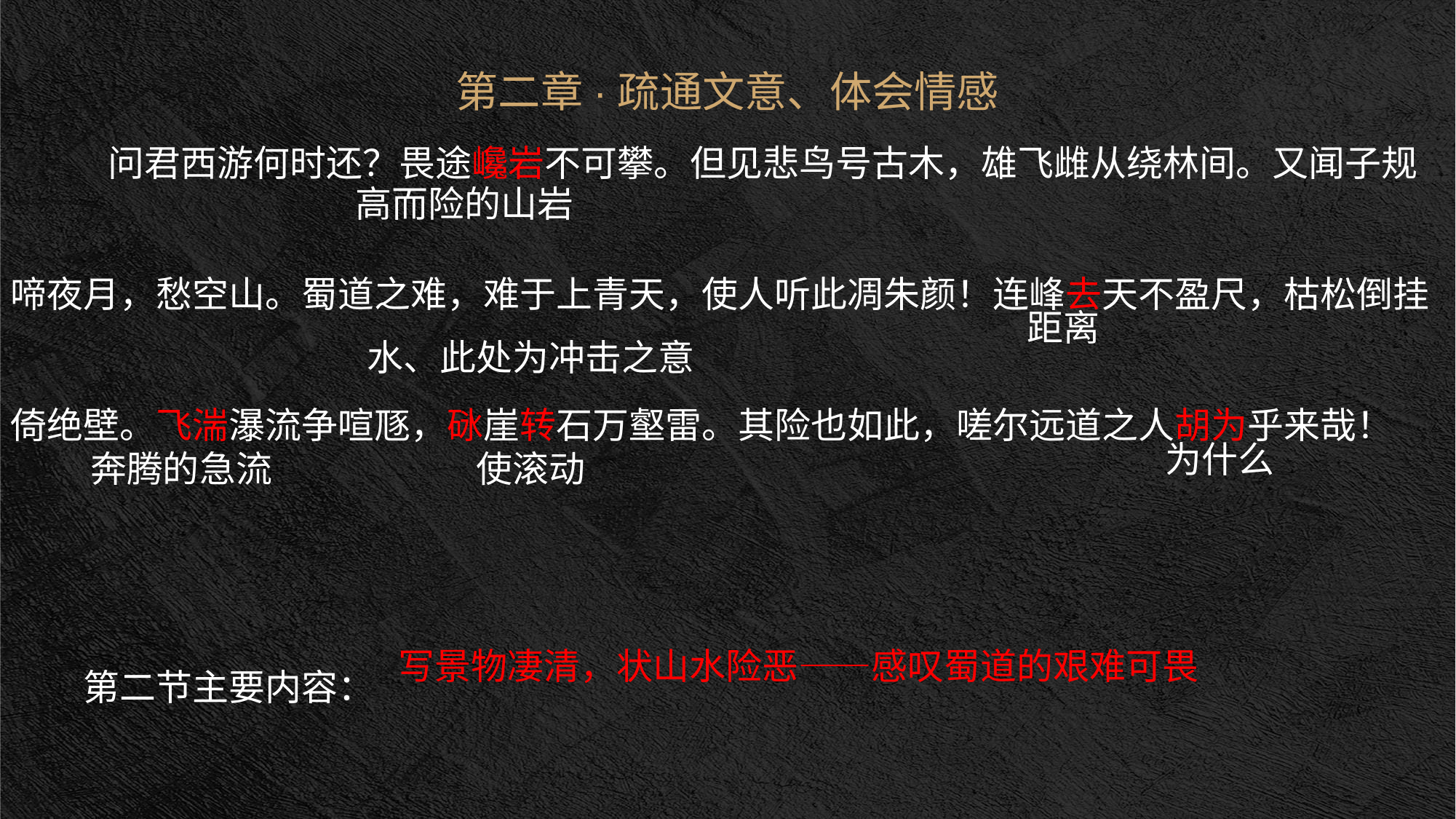

问君西游何时还？畏途巉岩不可攀。但见悲鸟号古木，雄飞雌从绕林间。又闻子规啼夜月，愁空山。蜀道之难，难于上青天，使人听此凋朱颜！连峰去天不盈尺，枯松倒挂倚绝壁。飞湍瀑流争喧豗，砯崖转石万壑雷。其险也如此，嗟尔远道之人胡为乎来哉！

第二节主要内容：
第二章·疏通文意、体会情感
高而险的山岩
距离
水、此处为冲击之意
为什么
奔腾的急流
使滚动
写景物凄清，状山水险恶——感叹蜀道的艰难可畏